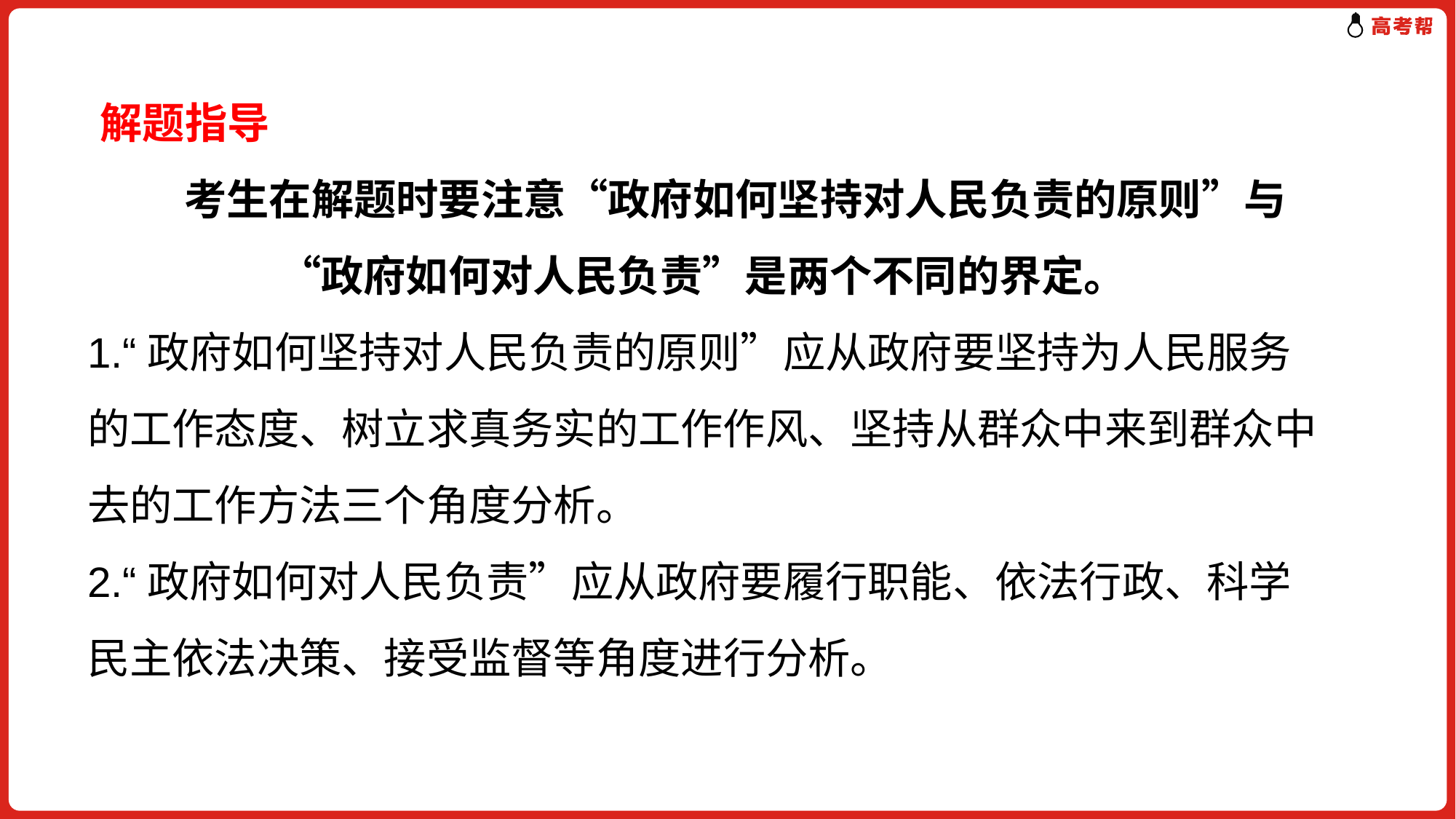

解题指导
　　考生在解题时要注意“政府如何坚持对人民负责的原则”与   “政府如何对人民负责”是两个不同的界定。
1.“政府如何坚持对人民负责的原则”应从政府要坚持为人民服务的工作态度、树立求真务实的工作作风、坚持从群众中来到群众中去的工作方法三个角度分析。
2.“政府如何对人民负责”应从政府要履行职能、依法行政、科学民主依法决策、接受监督等角度进行分析。